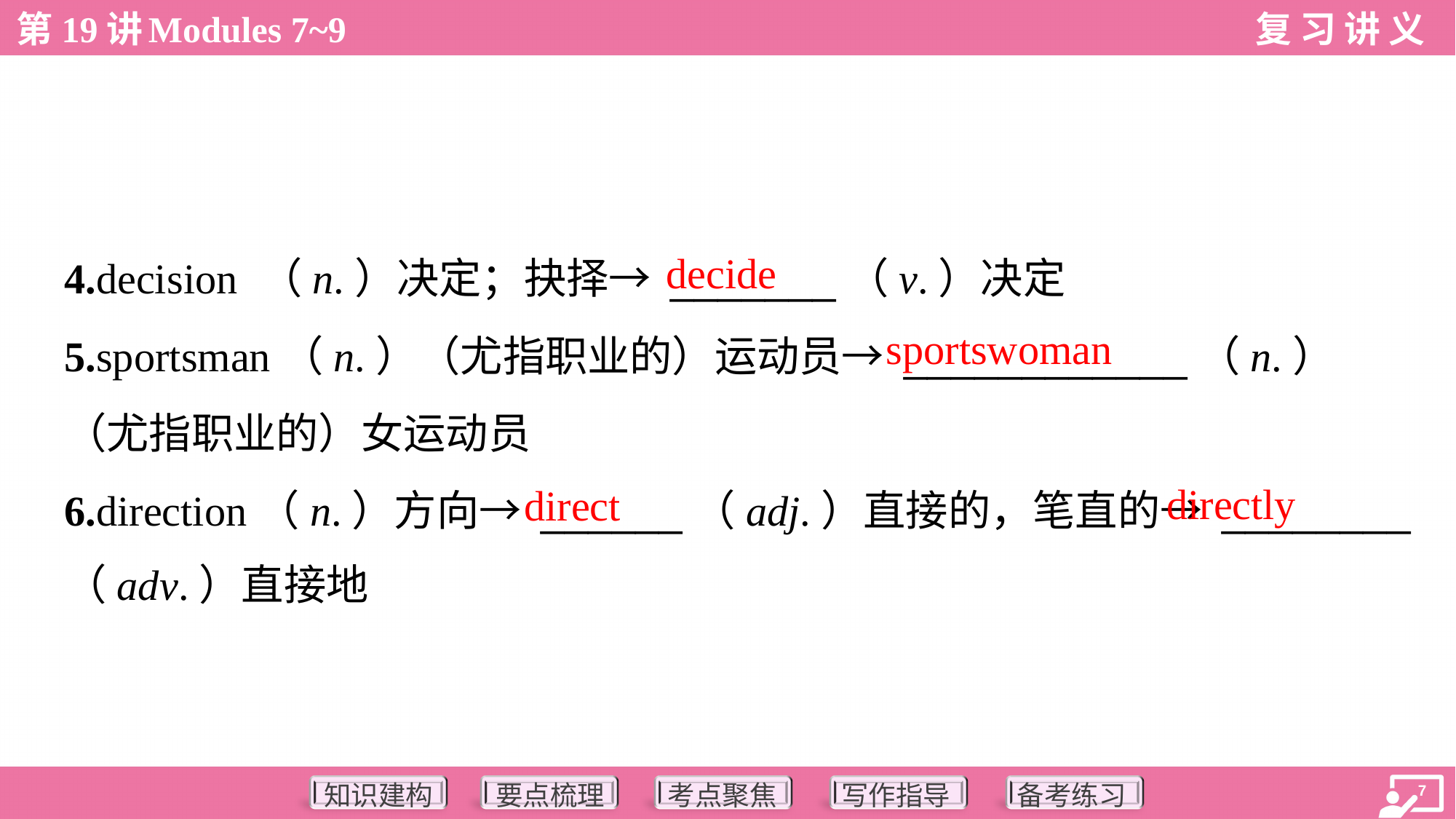

decide
4.decision （n.）决定；抉择→ _______（v.）决定
5.sportsman（n.）（尤指职业的）运动员→ ____________（n.）
（尤指职业的）女运动员
6.direction（n.）方向→ ______（adj.）直接的，笔直的→ ________
（adv.）直接地
sportswoman
directly
direct